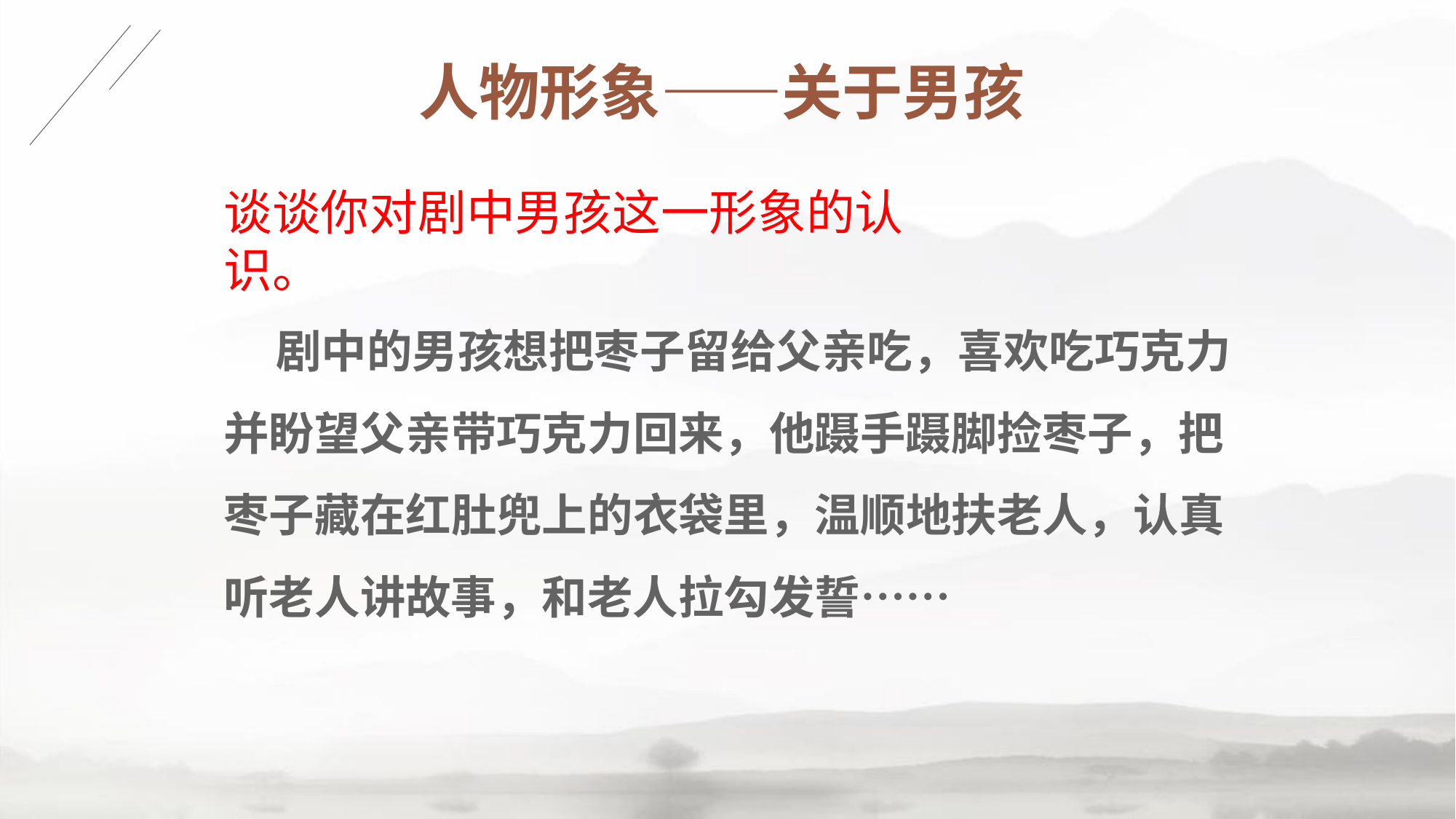

人物形象——关于男孩
谈谈你对剧中男孩这一形象的认识。
    剧中的男孩想把枣子留给父亲吃，喜欢吃巧克力并盼望父亲带巧克力回来，他蹑手蹑脚捡枣子，把枣子藏在红肚兜上的衣袋里，温顺地扶老人，认真听老人讲故事，和老人拉勾发誓……